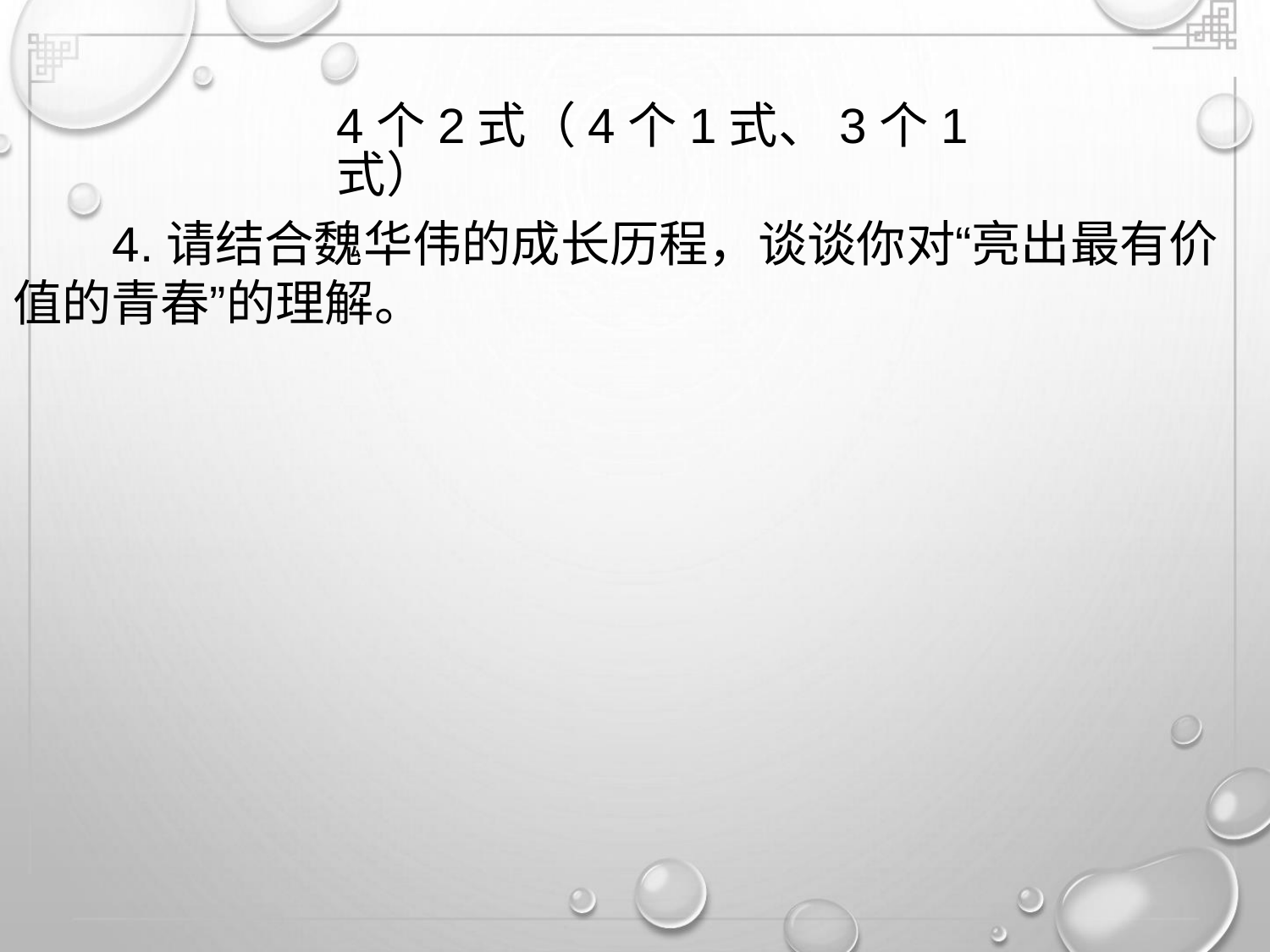

4个2式（4个1式、3个1式）
4.请结合魏华伟的成长历程，谈谈你对“亮出最有价
值的青春”的理解。